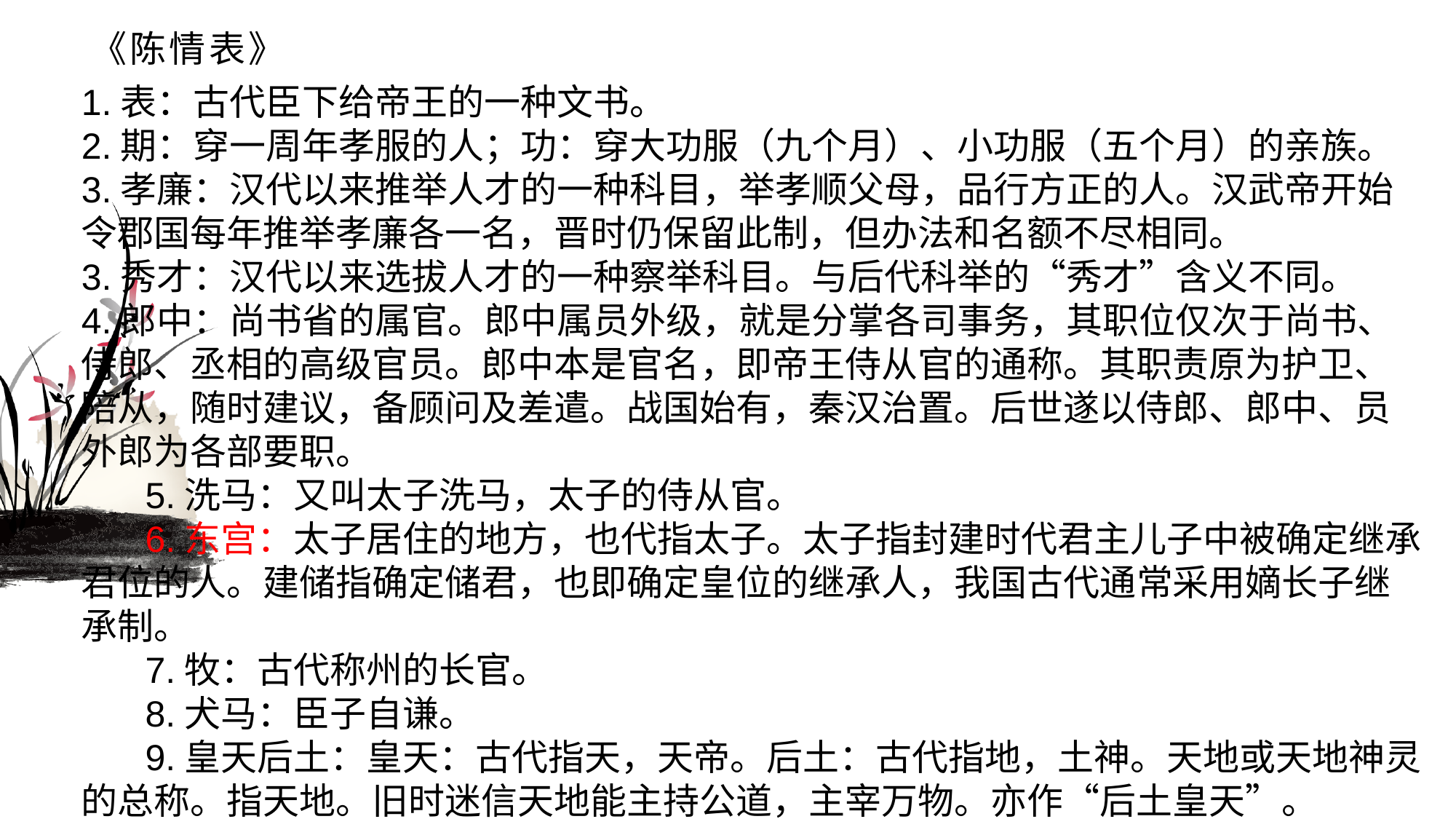

# 《陈情表》
1.表：古代臣下给帝王的一种文书。2.期：穿一周年孝服的人；功：穿大功服（九个月）、小功服（五个月）的亲族。3.孝廉：汉代以来推举人才的一种科目，举孝顺父母，品行方正的人。汉武帝开始令郡国每年推举孝廉各一名，晋时仍保留此制，但办法和名额不尽相同。3.秀才：汉代以来选拔人才的一种察举科目。与后代科举的“秀才”含义不同。4.郎中：尚书省的属官。郎中属员外级，就是分掌各司事务，其职位仅次于尚书、侍郎、丞相的高级官员。郎中本是官名，即帝王侍从官的通称。其职责原为护卫、陪从，随时建议，备顾问及差遣。战国始有，秦汉治置。后世遂以侍郎、郎中、员外郎为各部要职。5.洗马：又叫太子洗马，太子的侍从官。
6.东宫：太子居住的地方，也代指太子。太子指封建时代君主儿子中被确定继承君位的人。建储指确定储君，也即确定皇位的继承人，我国古代通常采用嫡长子继承制。7.牧：古代称州的长官。8.犬马：臣子自谦。9.皇天后土：皇天：古代指天，天帝。后土：古代指地，土神。天地或天地神灵的总称。指天地。旧时迷信天地能主持公道，主宰万物。亦作“后土皇天”。